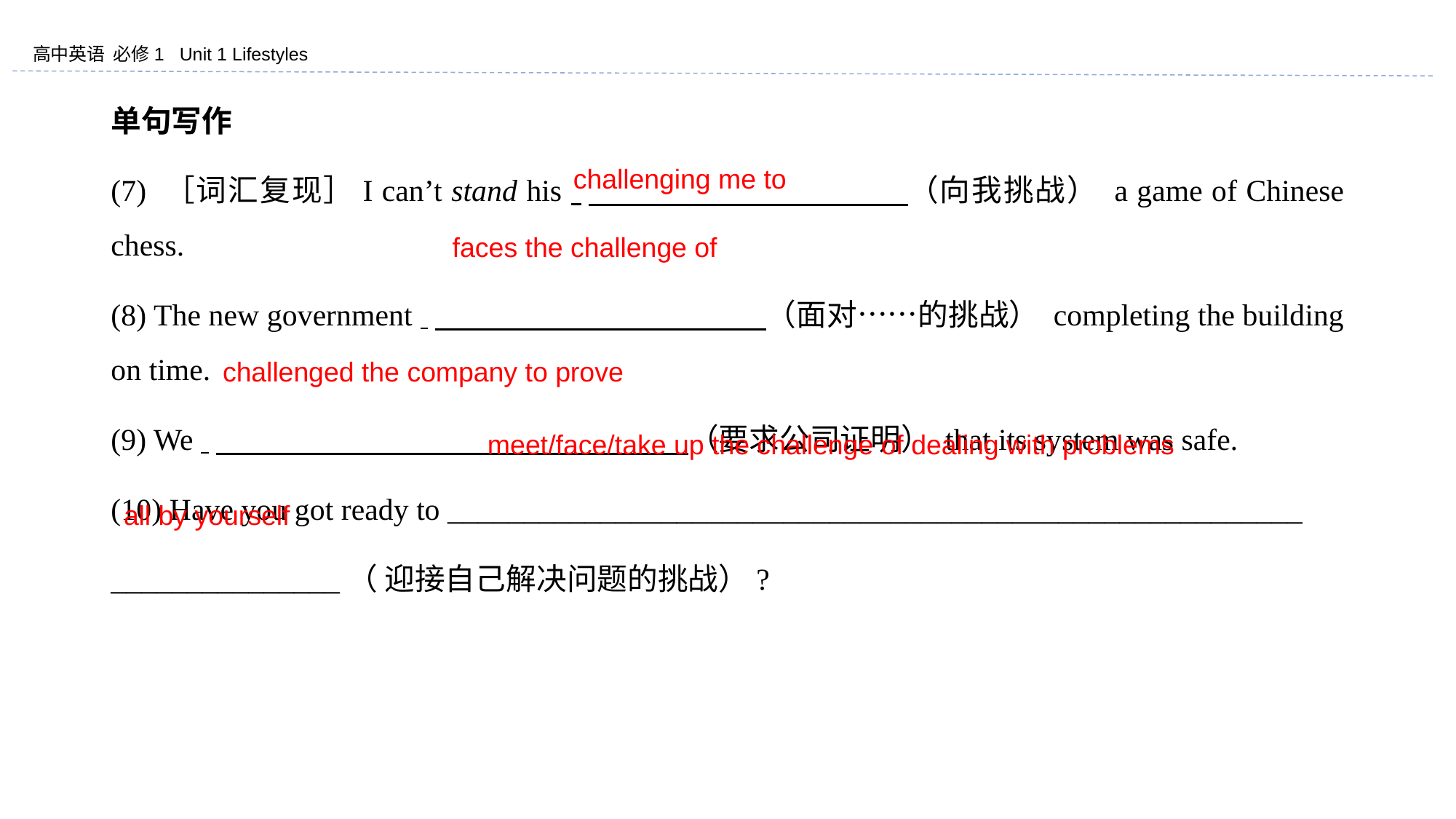

单句写作
(7) ［词汇复现］I can’t stand his  　　　　  　　　　  　（向我挑战） a game of Chinese chess.
(8) The new government  　　　　  　　　　  　　（面对……的挑战） completing the building on time.
(9) We  　　　　  　　　　  　　　　  　　 （要求公司证明） that its system was safe.
(10) Have you got ready to ________________________________________________________
_______________（ 迎接自己解决问题的挑战）?

challenging me to
faces the challenge of
challenged the company to prove
meet/face/take up the challenge of dealing with problems
all by yourself